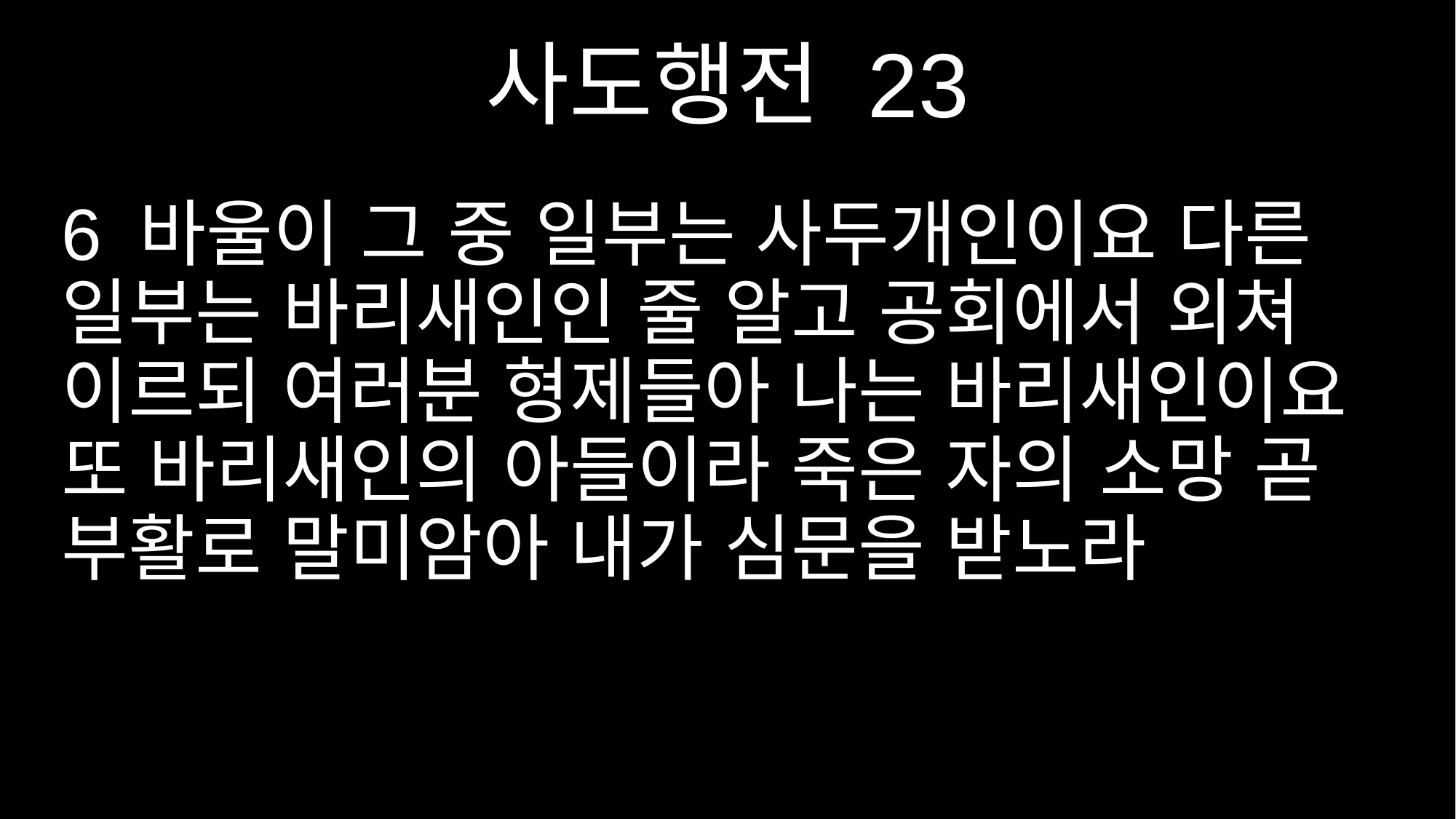

사도행전 23
6 바울이 그 중 일부는 사두개인이요 다른 일부는 바리새인인 줄 알고 공회에서 외쳐 이르되 여러분 형제들아 나는 바리새인이요 또 바리새인의 아들이라 죽은 자의 소망 곧 부활로 말미암아 내가 심문을 받노라